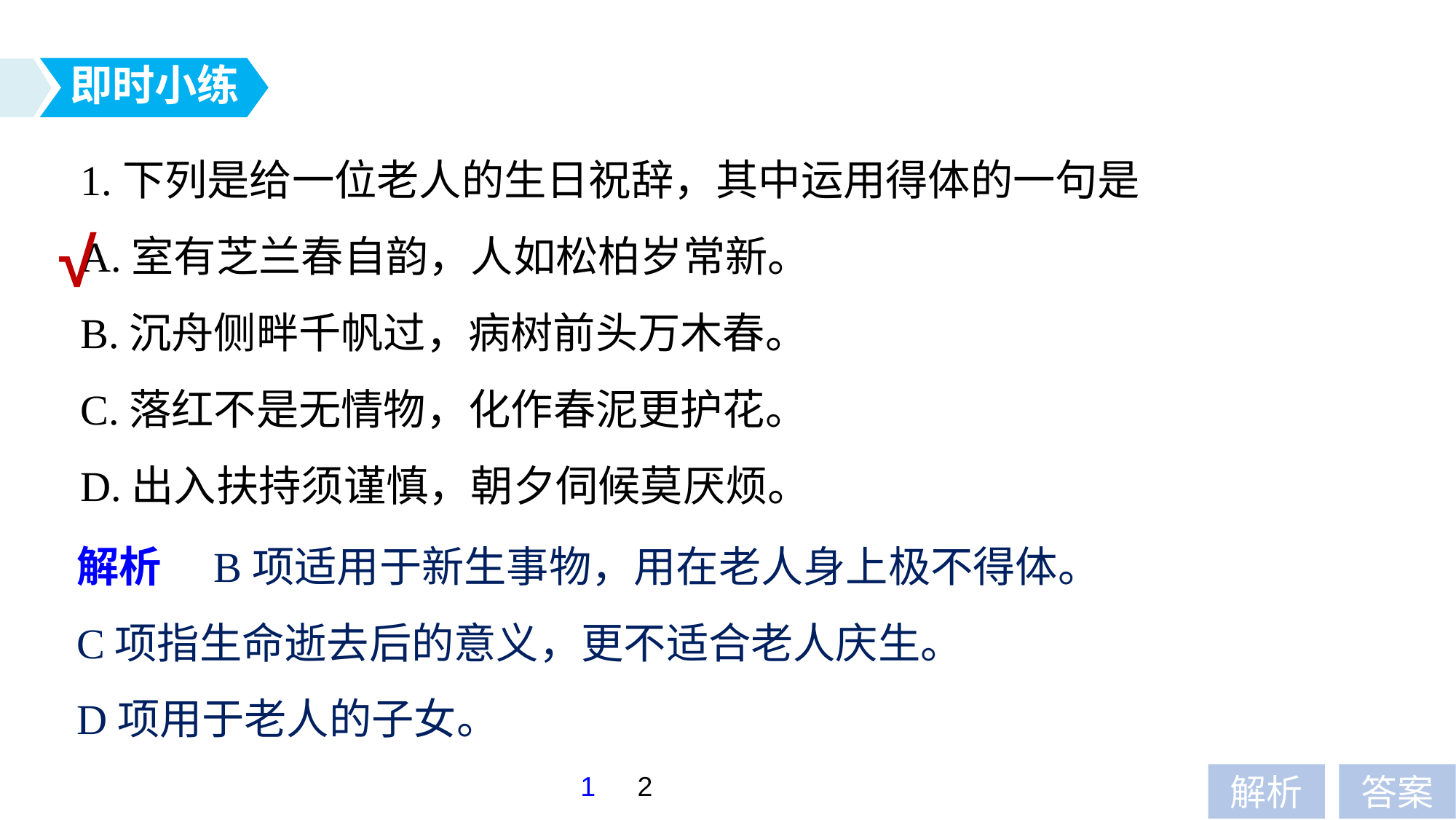

即时小练

1.下列是给一位老人的生日祝辞，其中运用得体的一句是
A.室有芝兰春自韵，人如松柏岁常新。
B.沉舟侧畔千帆过，病树前头万木春。
C.落红不是无情物，化作春泥更护花。
D.出入扶持须谨慎，朝夕伺候莫厌烦。
√
解析　B项适用于新生事物，用在老人身上极不得体。
C项指生命逝去后的意义，更不适合老人庆生。
D项用于老人的子女。
1
2
解析
答案